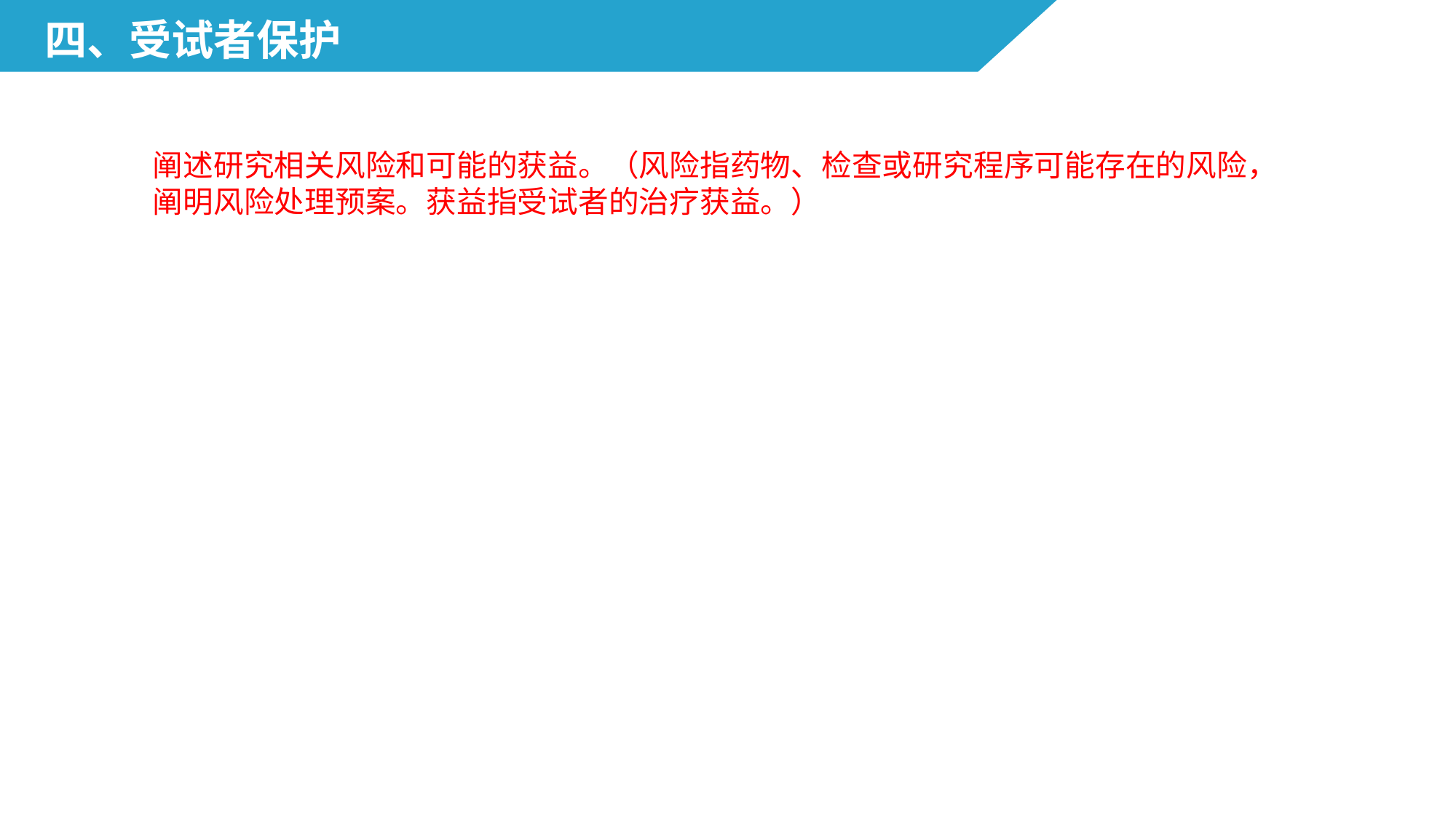

四、受试者保护
阐述研究相关风险和可能的获益。（风险指药物、检查或研究程序可能存在的风险，阐明风险处理预案。获益指受试者的治疗获益。）